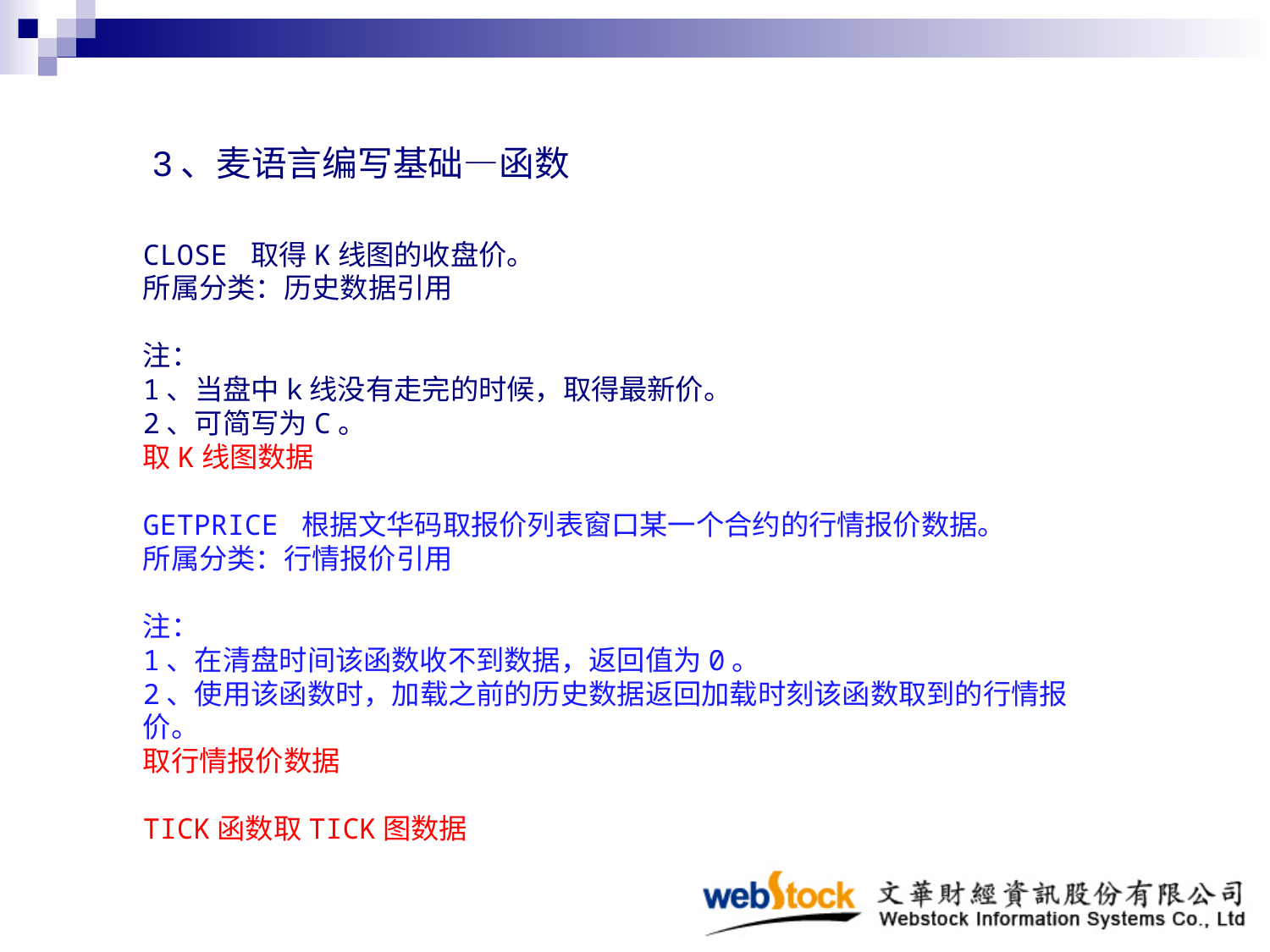

3、麦语言编写基础—函数
CLOSE 取得K线图的收盘价。
所属分类：历史数据引用

注：
1、当盘中k线没有走完的时候，取得最新价。
2、可简写为C。
取K线图数据

GETPRICE 根据文华码取报价列表窗口某一个合约的行情报价数据。
所属分类：行情报价引用

注：
1、在清盘时间该函数收不到数据，返回值为0。
2、使用该函数时，加载之前的历史数据返回加载时刻该函数取到的行情报价。
取行情报价数据

TICK函数取TICK图数据